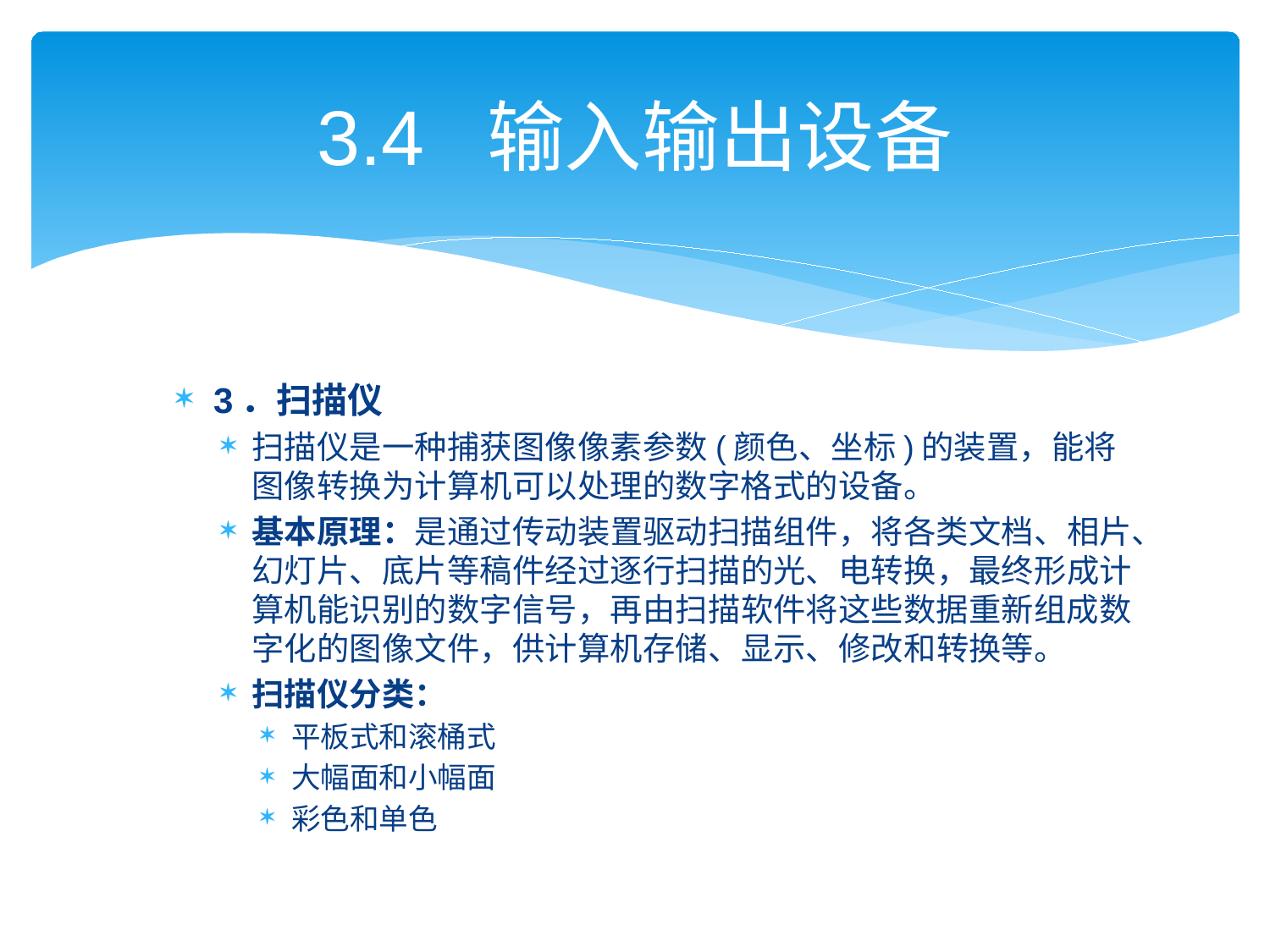

# 3.4  输入输出设备
3．扫描仪
扫描仪是一种捕获图像像素参数(颜色、坐标)的装置，能将图像转换为计算机可以处理的数字格式的设备。
基本原理：是通过传动装置驱动扫描组件，将各类文档、相片、幻灯片、底片等稿件经过逐行扫描的光、电转换，最终形成计算机能识别的数字信号，再由扫描软件将这些数据重新组成数字化的图像文件，供计算机存储、显示、修改和转换等。
扫描仪分类：
平板式和滚桶式
大幅面和小幅面
彩色和单色